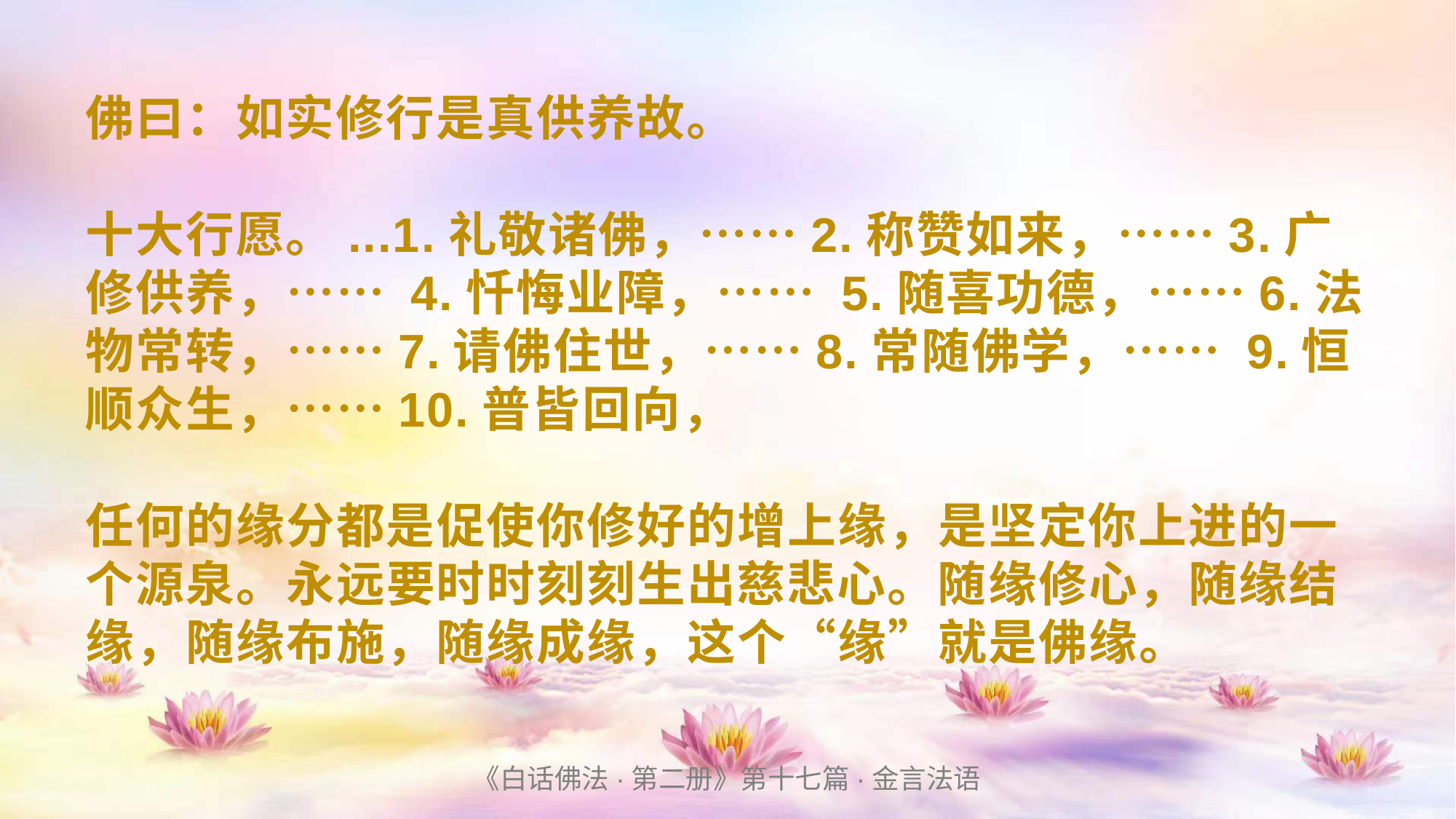

# 佛曰：如实修行是真供养故。 十大行愿。...1.礼敬诸佛，……2.称赞如来，……3.广修供养，…… 4.忏悔业障，…… 5.随喜功德，……6.法物常转，……7.请佛住世，……8.常随佛学，…… 9.恒顺众生，……10.普皆回向， 任何的缘分都是促使你修好的增上缘，是坚定你上进的一个源泉。永远要时时刻刻生出慈悲心。随缘修心，随缘结缘，随缘布施，随缘成缘，这个“缘”就是佛缘。
《白话佛法·第二册》第十七篇·金言法语